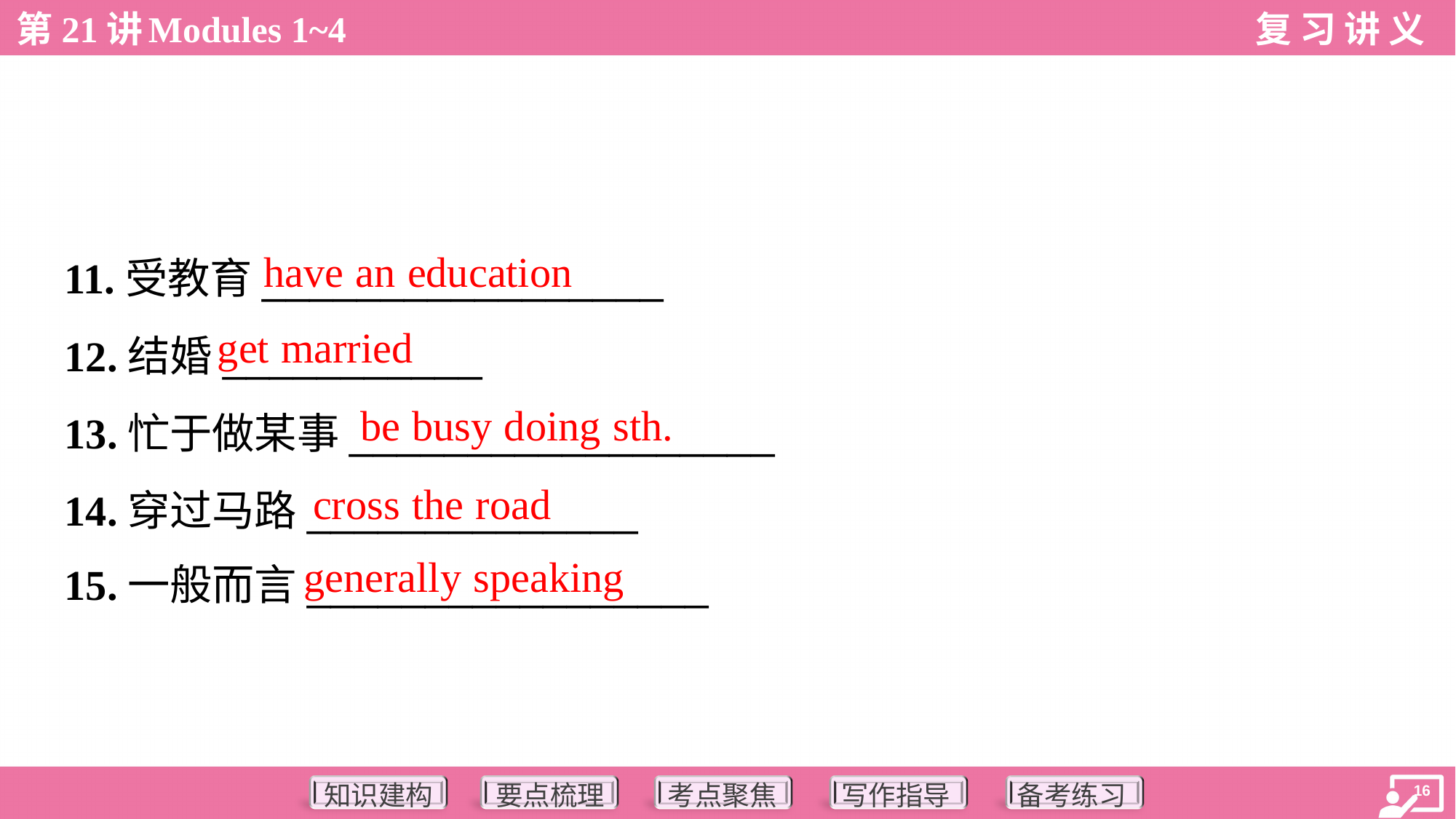

have an education
11.受教育_________________
12.结婚___________
13.忙于做某事__________________
14.穿过马路______________
15.一般而言_________________
get married
be busy doing sth.
cross the road
generally speaking